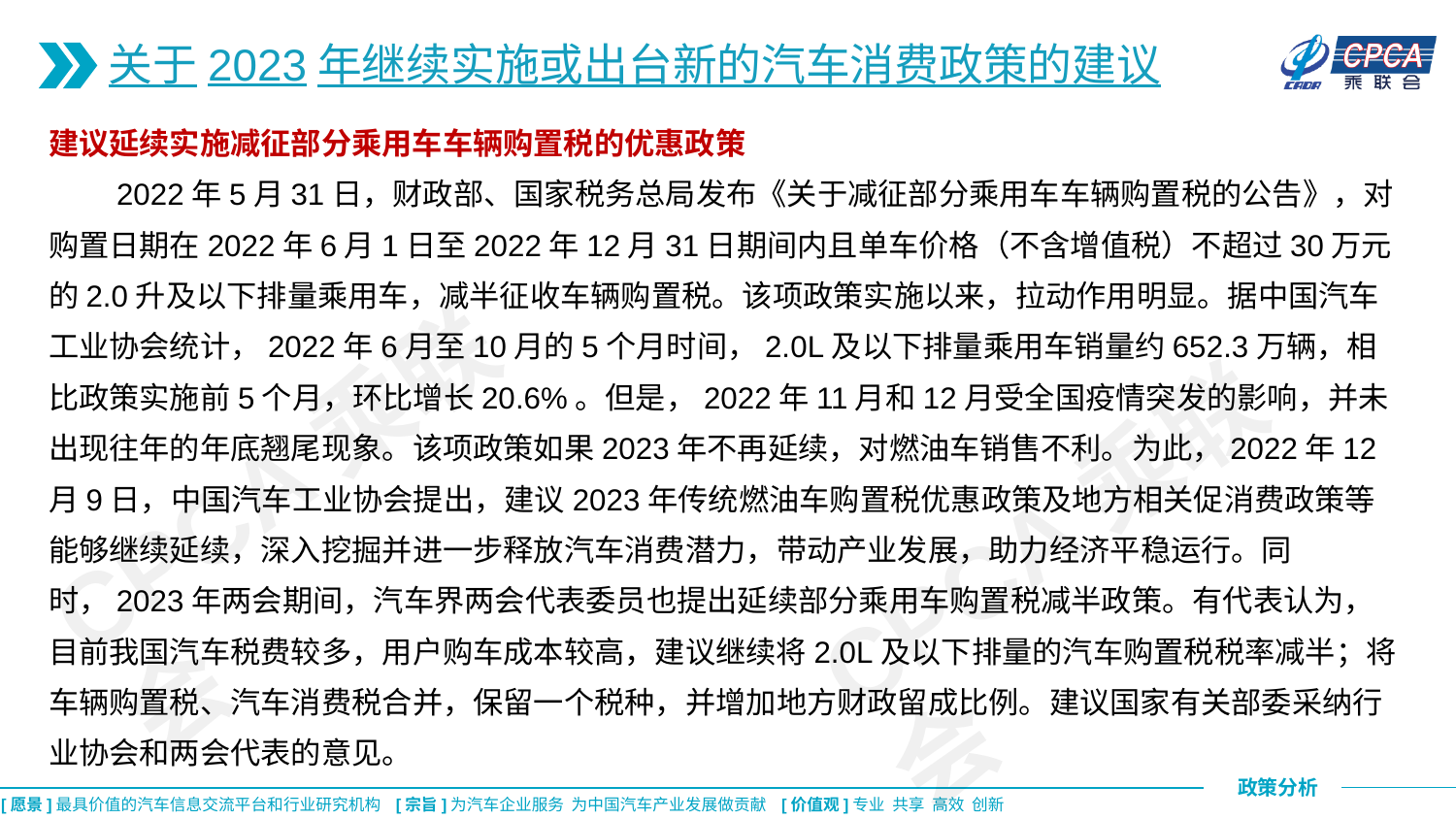

关于2023年继续实施或出台新的汽车消费政策的建议
建议延续实施减征部分乘用车车辆购置税的优惠政策
        2022年5月31日，财政部、国家税务总局发布《关于减征部分乘用车车辆购置税的公告》，对购置日期在2022年6月1日至2022年12月31日期间内且单车价格（不含增值税）不超过30万元的2.0升及以下排量乘用车，减半征收车辆购置税。该项政策实施以来，拉动作用明显。据中国汽车工业协会统计，2022年6月至10月的5个月时间，2.0L及以下排量乘用车销量约652.3万辆，相比政策实施前5个月，环比增长20.6%。但是，2022年11月和12月受全国疫情突发的影响，并未出现往年的年底翘尾现象。该项政策如果2023年不再延续，对燃油车销售不利。为此，2022年12月9日，中国汽车工业协会提出，建议2023年传统燃油车购置税优惠政策及地方相关促消费政策等能够继续延续，深入挖掘并进一步释放汽车消费潜力，带动产业发展，助力经济平稳运行。同时，2023年两会期间，汽车界两会代表委员也提出延续部分乘用车购置税减半政策。有代表认为，目前我国汽车税费较多，用户购车成本较高，建议继续将2.0L及以下排量的汽车购置税税率减半；将车辆购置税、汽车消费税合并，保留一个税种，并增加地方财政留成比例。建议国家有关部委采纳行业协会和两会代表的意见。
CPCA乘联会
CPCA乘联会